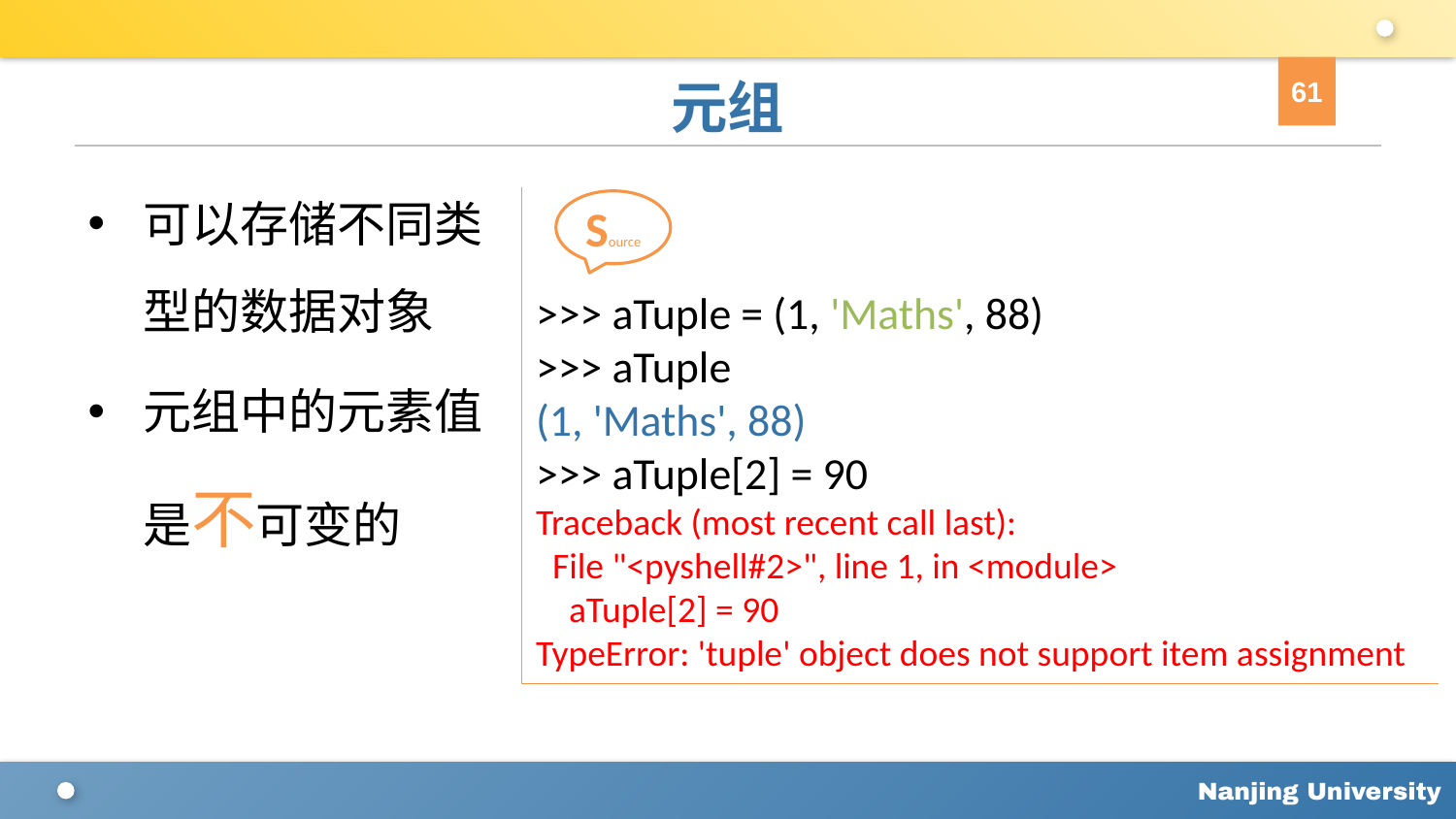

61
# 元组
可以存储不同类型的数据对象
元组中的元素值是不可变的

>>> aTuple = (1, 'Maths', 88)
>>> aTuple
(1, 'Maths', 88)
>>> aTuple[2] = 90
Traceback (most recent call last):
  File "<pyshell#2>", line 1, in <module>
    aTuple[2] = 90
TypeError: 'tuple' object does not support item assignment
Source